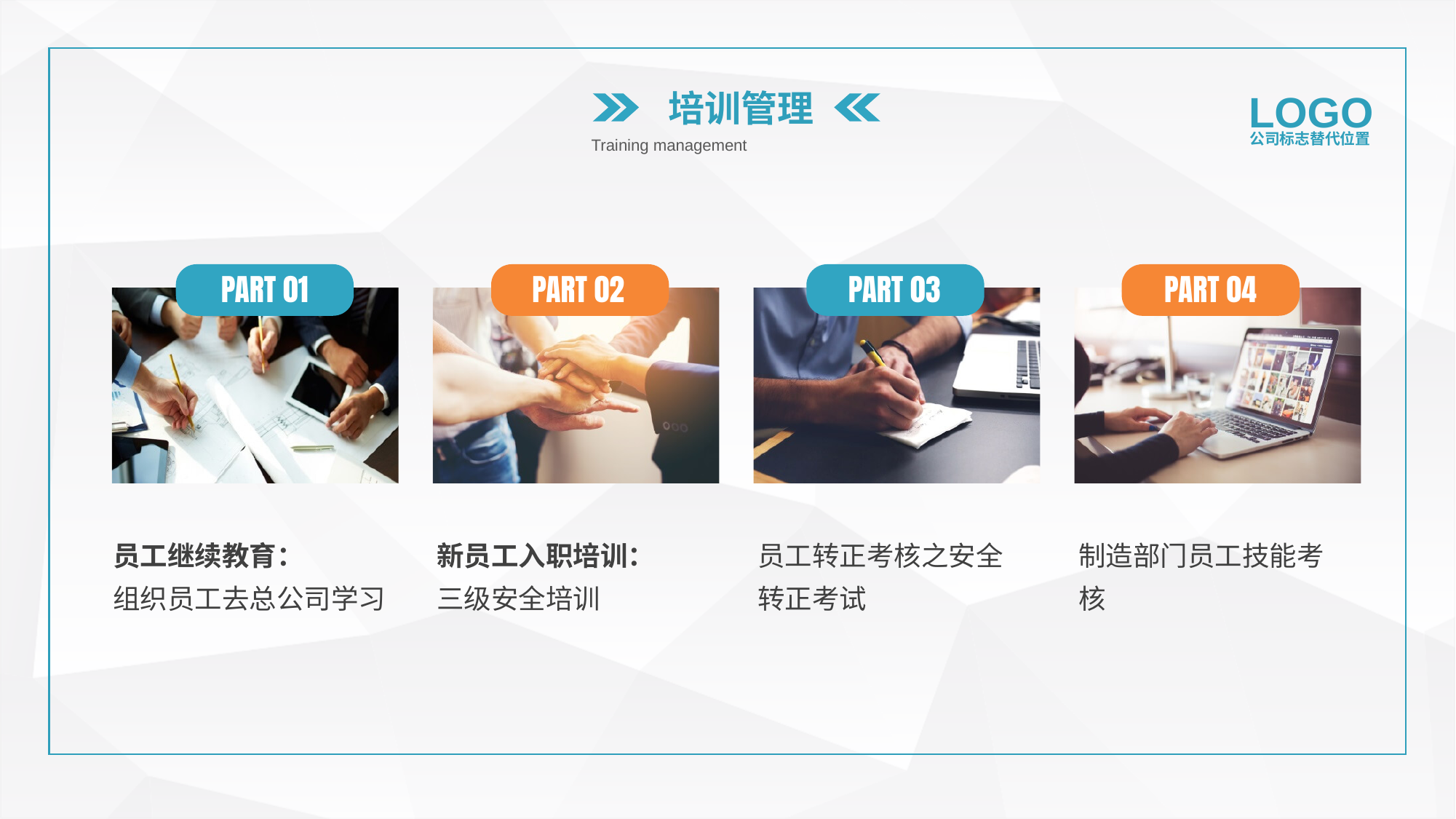

培训管理
LOGO
公司标志替代位置

Training management

PART 01
PART 02
PART 03
PART 04

员工继续教育：
组织员工去总公司学习
新员工入职培训：
三级安全培训
员工转正考核之安全转正考试
制造部门员工技能考核